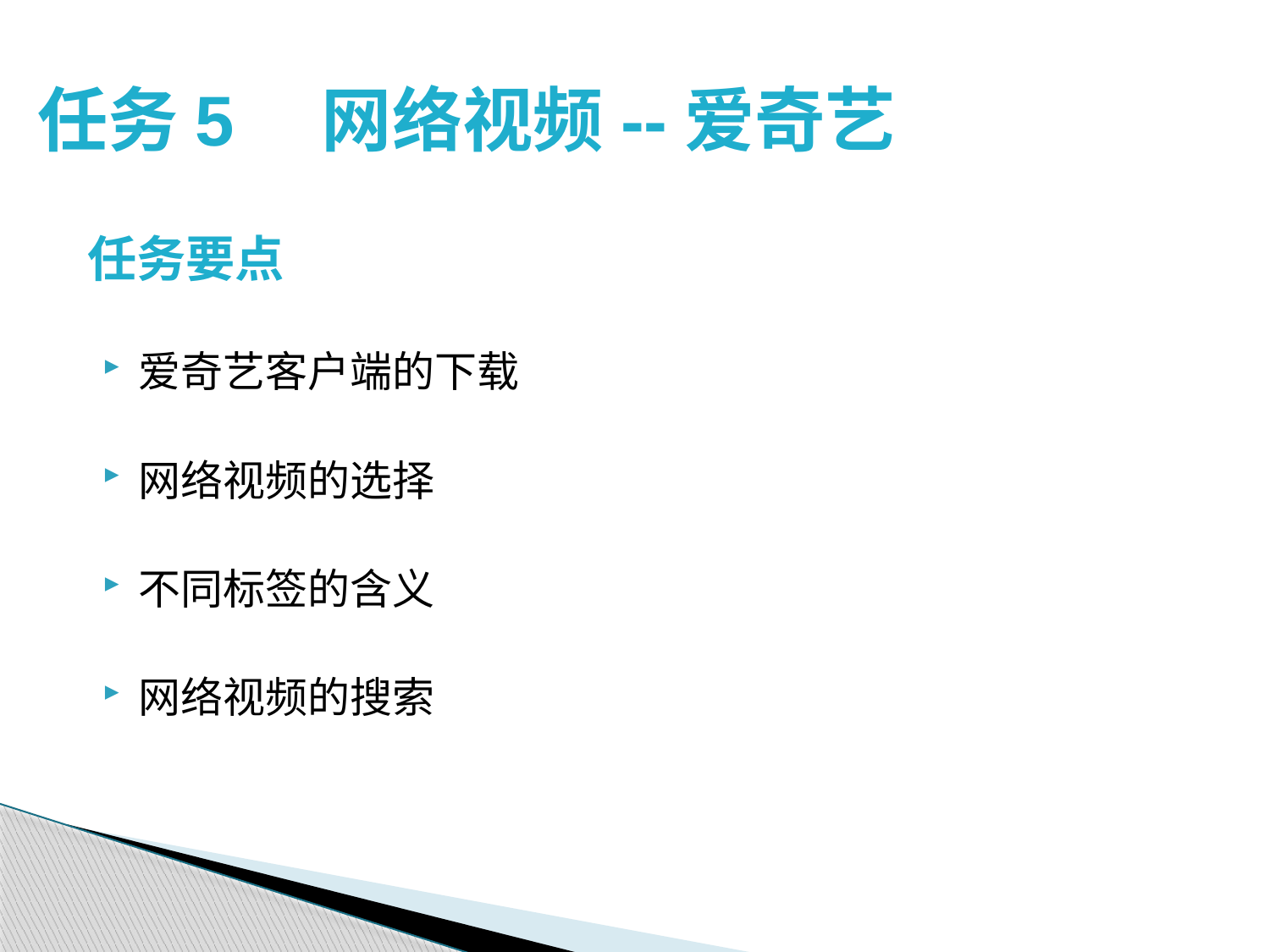

# 任务5　网络视频--爱奇艺
任务要点
爱奇艺客户端的下载
网络视频的选择
不同标签的含义
网络视频的搜索